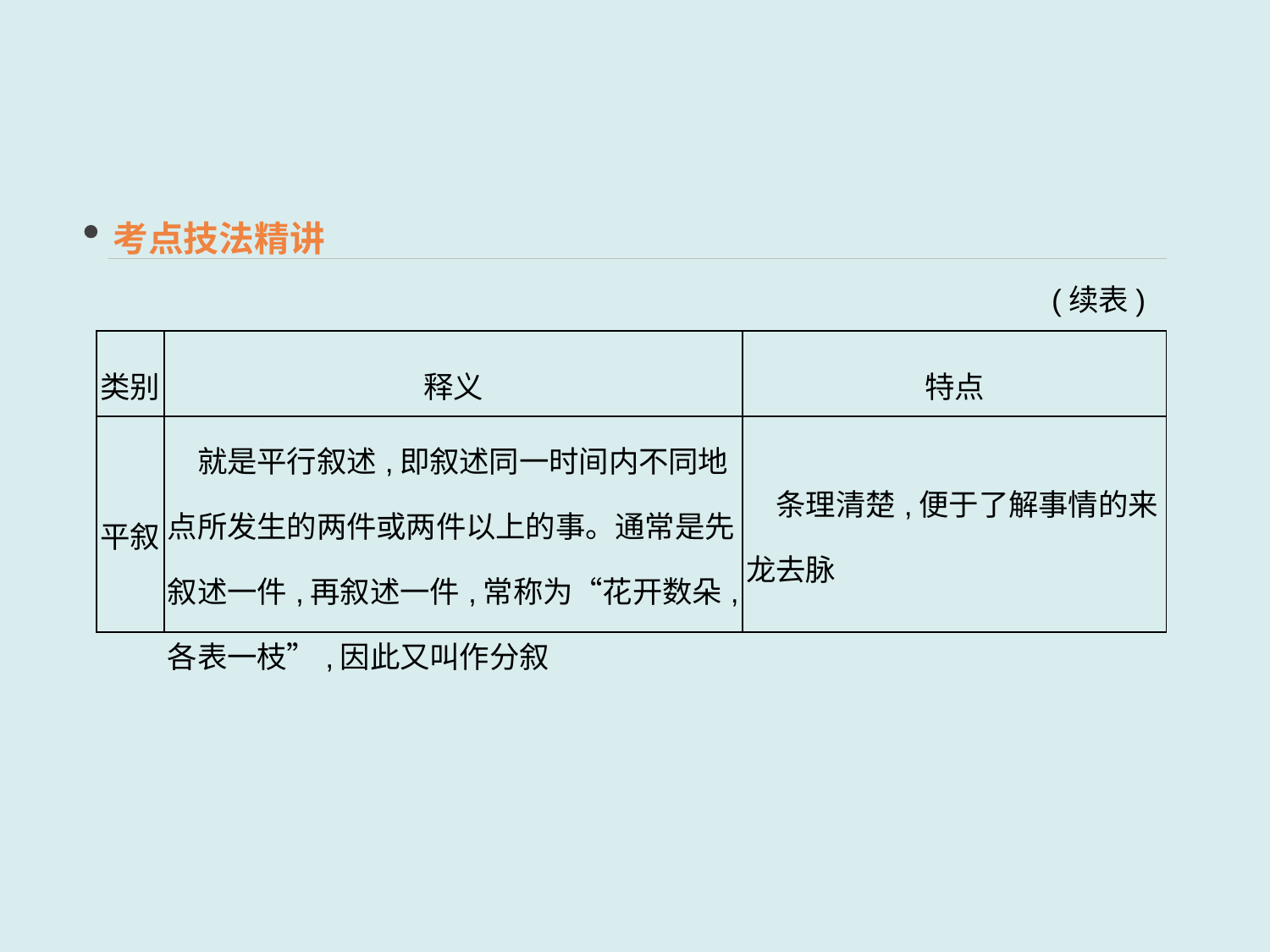

考点技法精讲

(续表)
| 类别 | 释义 | 特点 |
| --- | --- | --- |
| 平叙 | 就是平行叙述,即叙述同一时间内不同地点所发生的两件或两件以上的事。通常是先叙述一件,再叙述一件,常称为“花开数朵,各表一枝”,因此又叫作分叙 | 条理清楚,便于了解事情的来龙去脉 |